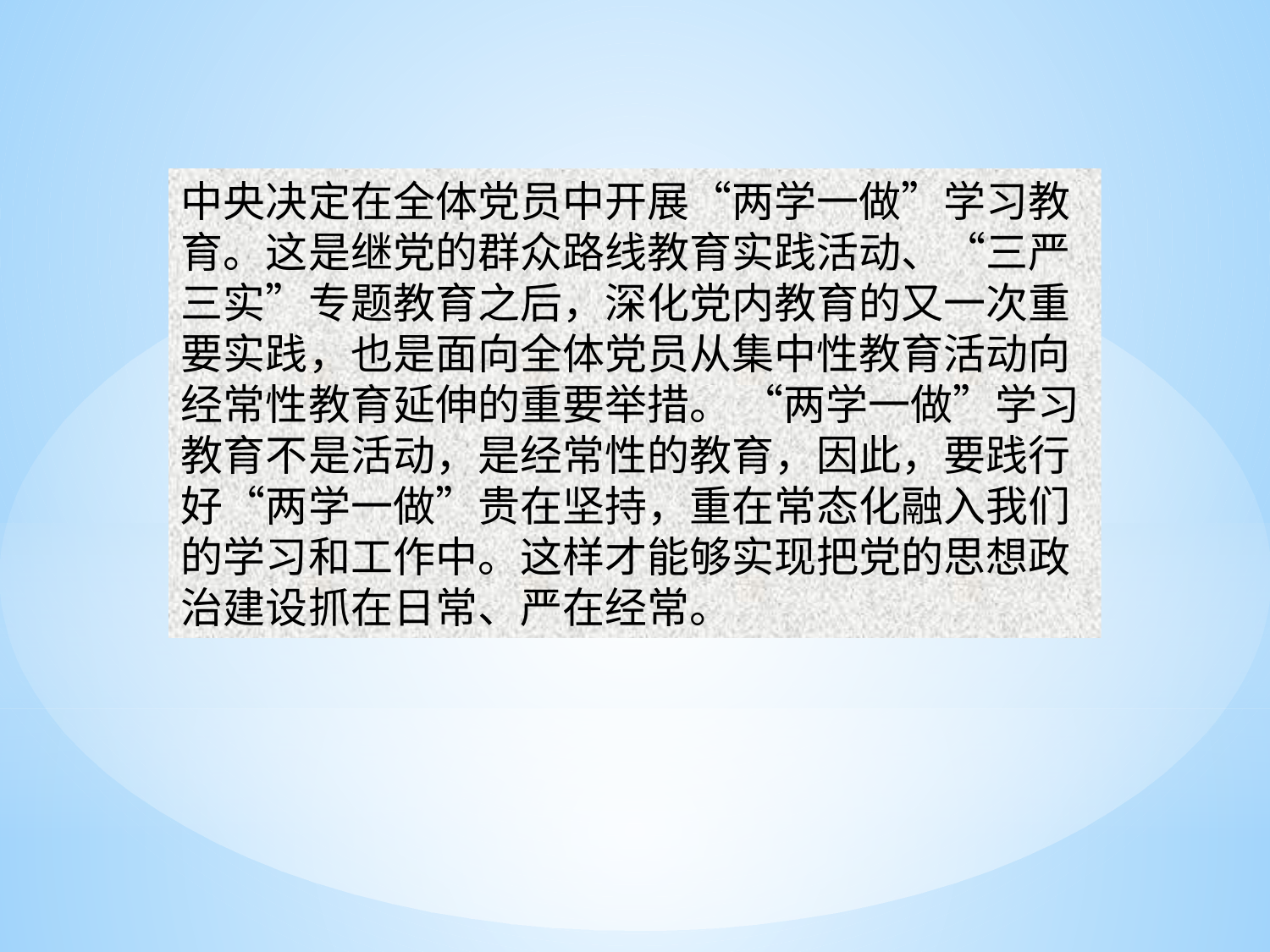

中央决定在全体党员中开展“两学一做”学习教育。这是继党的群众路线教育实践活动、“三严三实”专题教育之后，深化党内教育的又一次重要实践，也是面向全体党员从集中性教育活动向经常性教育延伸的重要举措。 “两学一做”学习教育不是活动，是经常性的教育，因此，要践行好“两学一做”贵在坚持，重在常态化融入我们的学习和工作中。这样才能够实现把党的思想政治建设抓在日常、严在经常。